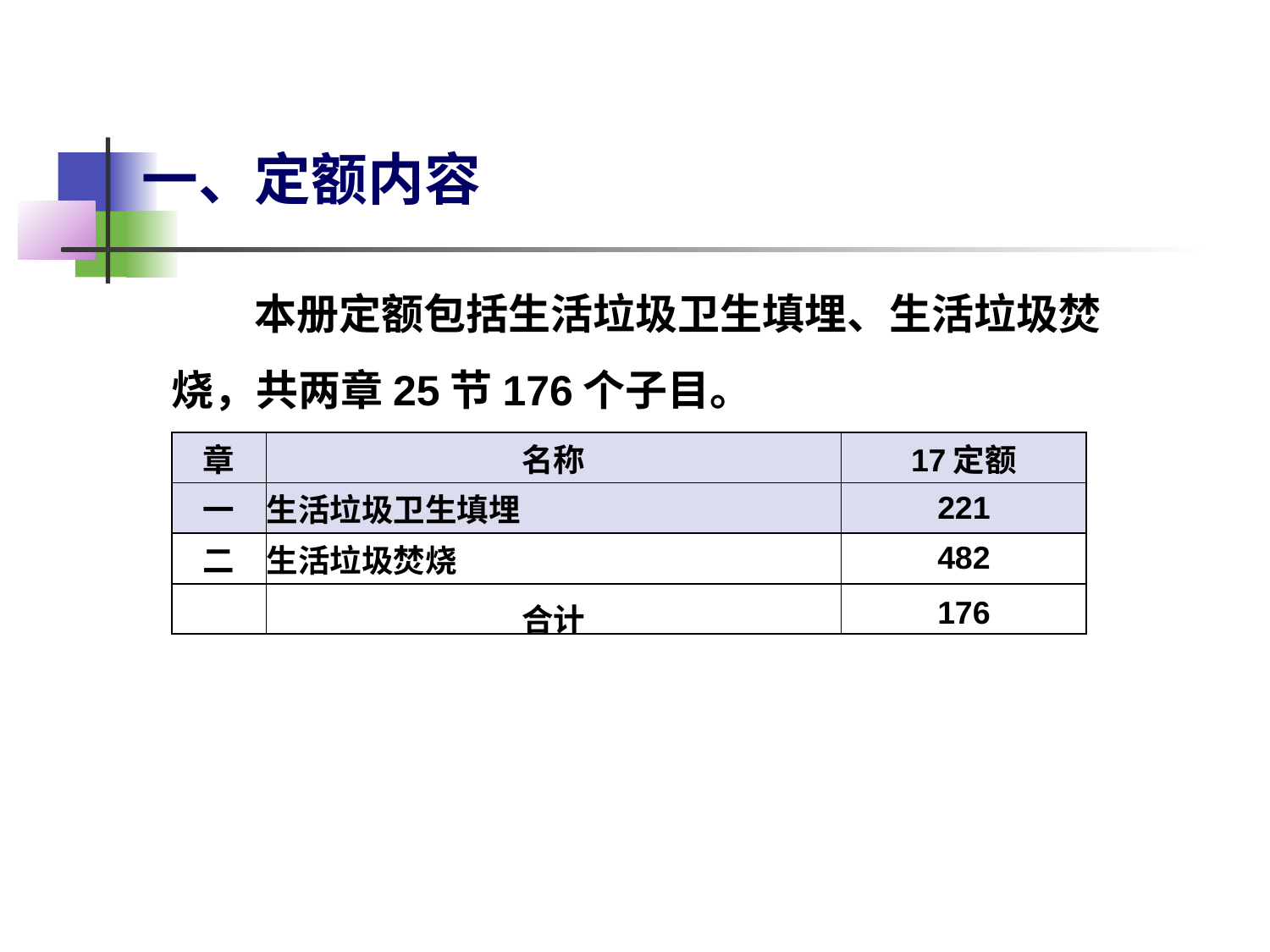

# 一、定额内容
 本册定额包括生活垃圾卫生填埋、生活垃圾焚烧，共两章25节176个子目。
| 章 | 名称 | 17定额 |
| --- | --- | --- |
| 一 | 生活垃圾卫生填埋 | 221 |
| 二 | 生活垃圾焚烧 | 482 |
|  | 合计 | 176 |